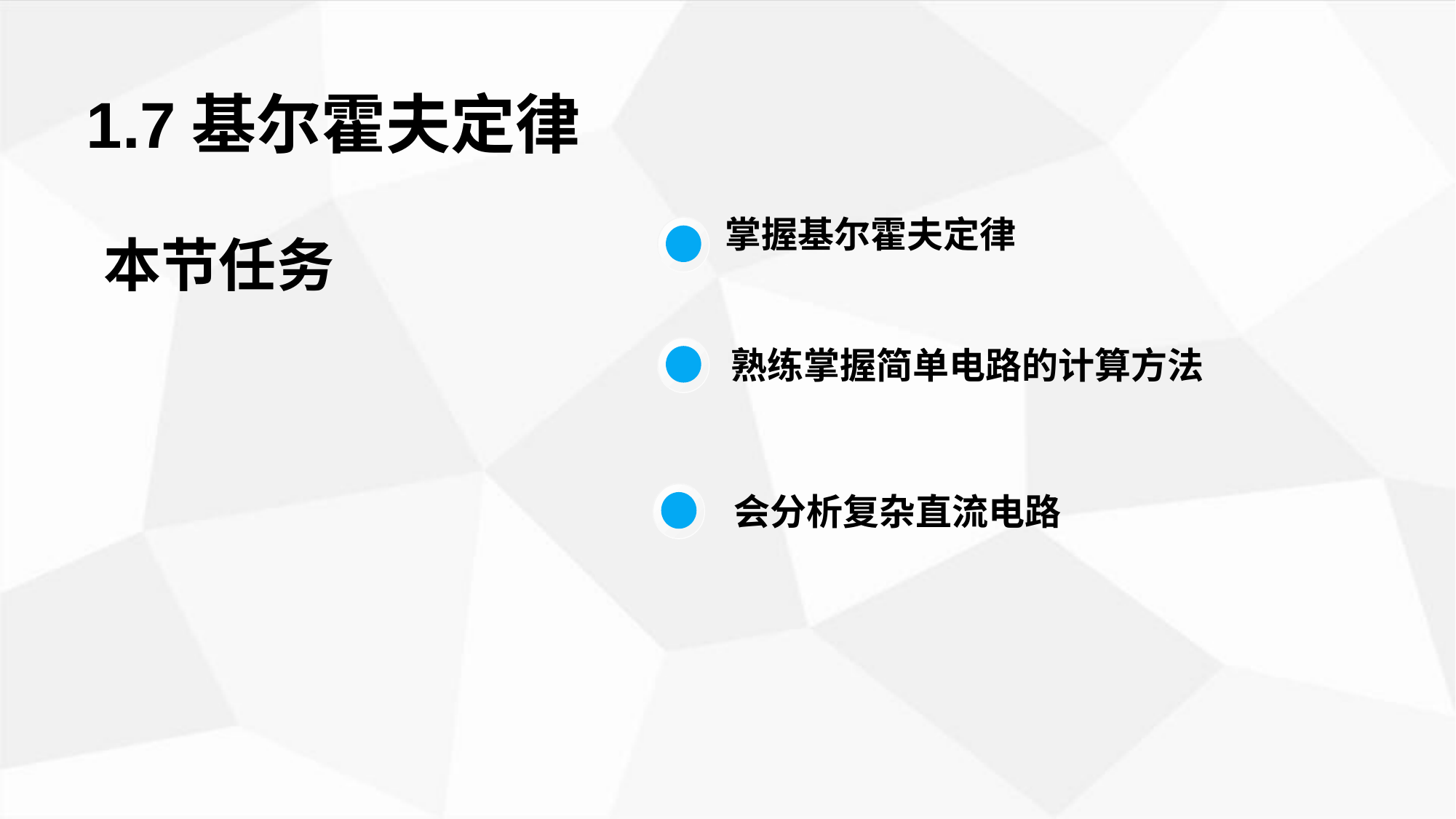

1.7基尔霍夫定律
掌握基尔霍夫定律

本节任务

熟练掌握简单电路的计算方法

会分析复杂直流电路